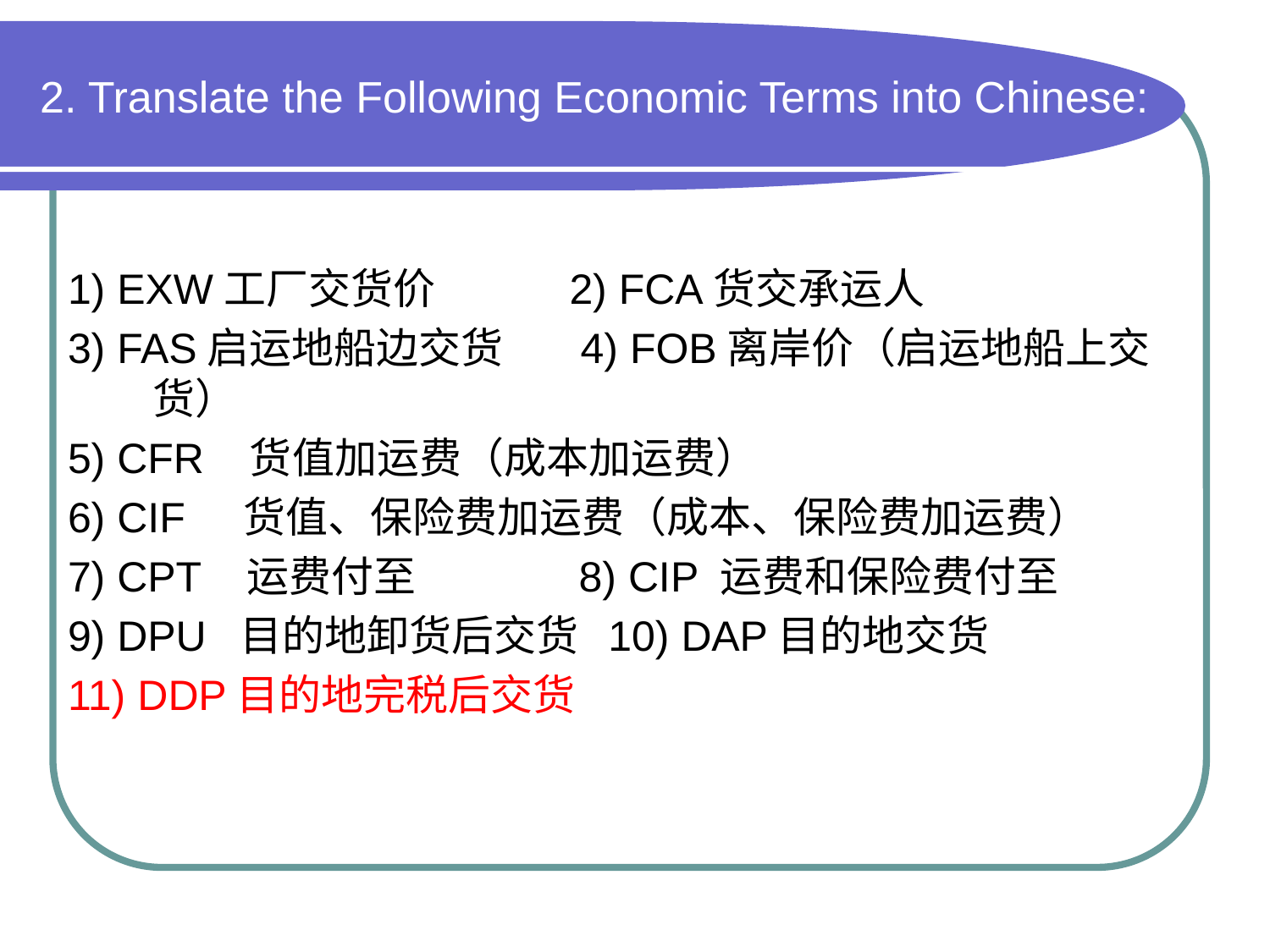

# 2. Translate the Following Economic Terms into Chinese:

1) EXW工厂交货价             2) FCA货交承运人
3) FAS启运地船边交货       4) FOB离岸价（启运地船上交货）
5) CFR   货值加运费（成本加运费）
6) CIF    货值、保险费加运费（成本、保险费加运费）
7) CPT   运费付至                8) CIP 运费和保险费付至
9) DPU  目的地卸货后交货  10) DAP目的地交货
11) DDP目的地完税后交货